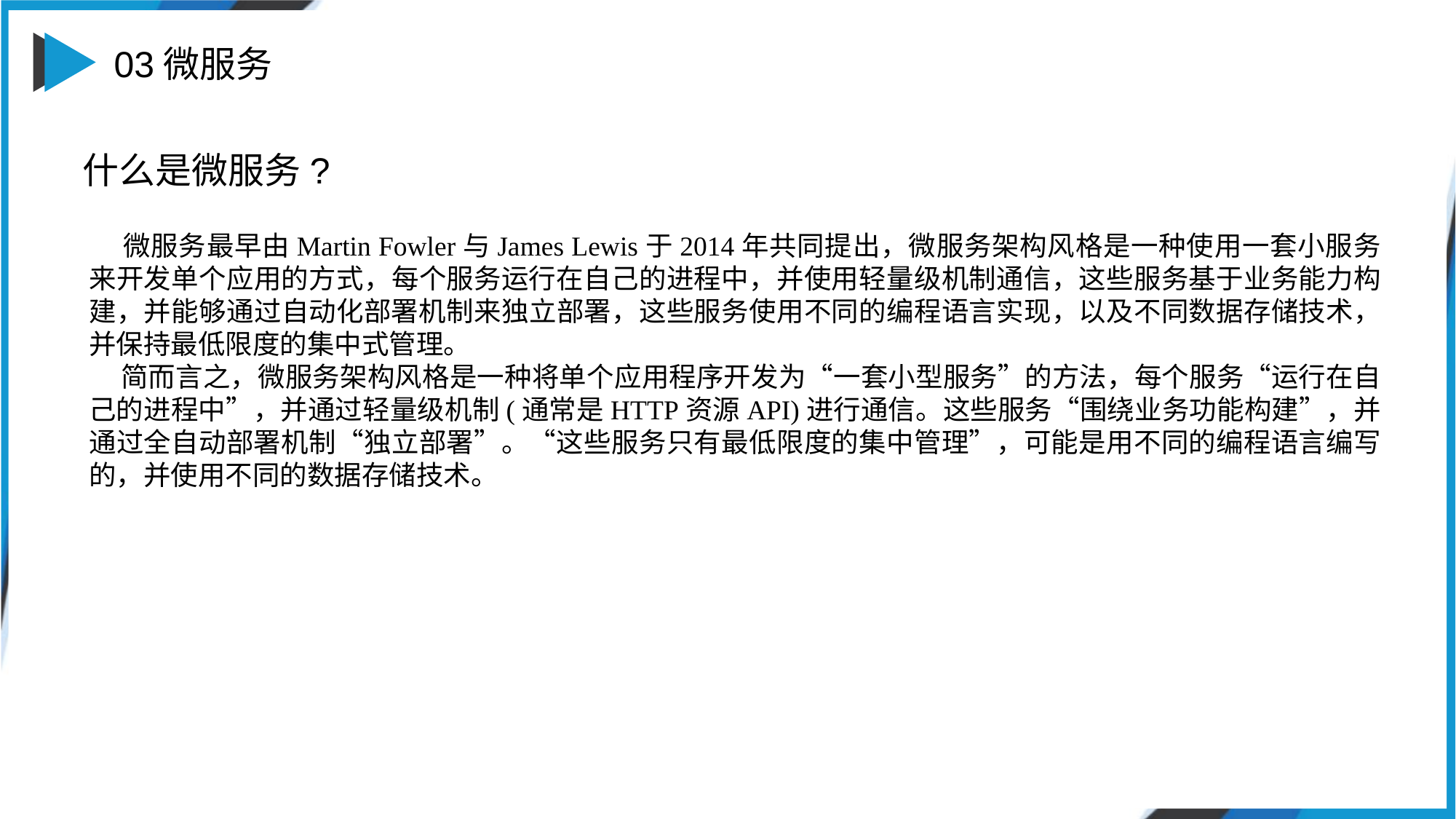

03微服务
什么是微服务?
    微服务最早由Martin Fowler与James Lewis于2014年共同提出，微服务架构风格是一种使用一套小服务来开发单个应用的方式，每个服务运行在自己的进程中，并使用轻量级机制通信，这些服务基于业务能力构建，并能够通过自动化部署机制来独立部署，这些服务使用不同的编程语言实现，以及不同数据存储技术，并保持最低限度的集中式管理。
简而言之，微服务架构风格是一种将单个应用程序开发为“一套小型服务”的方法，每个服务“运行在自己的进程中”，并通过轻量级机制(通常是HTTP资源API)进行通信。这些服务“围绕业务功能构建”，并通过全自动部署机制“独立部署”。“这些服务只有最低限度的集中管理”，可能是用不同的编程语言编写的，并使用不同的数据存储技术。
添加标题

复制你的内容